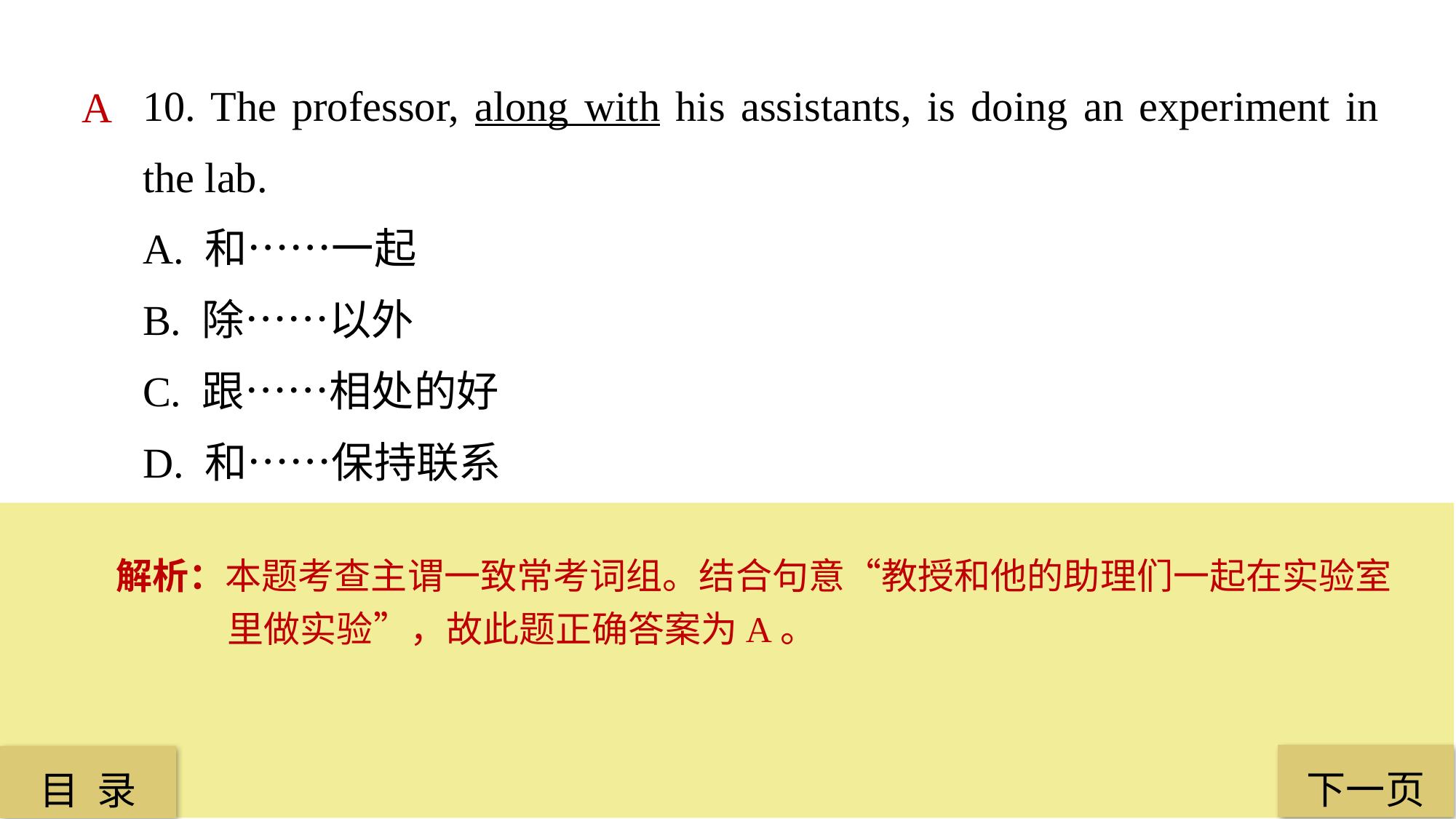

10. The professor, along with his assistants, is doing an experiment in the lab.
A. 和……一起
B. 除……以外
C. 跟……相处的好
D. 和……保持联系
A
解析：本题考查主谓一致常考词组。结合句意“教授和他的助理们一起在实验室里做实验”，故此题正确答案为A。